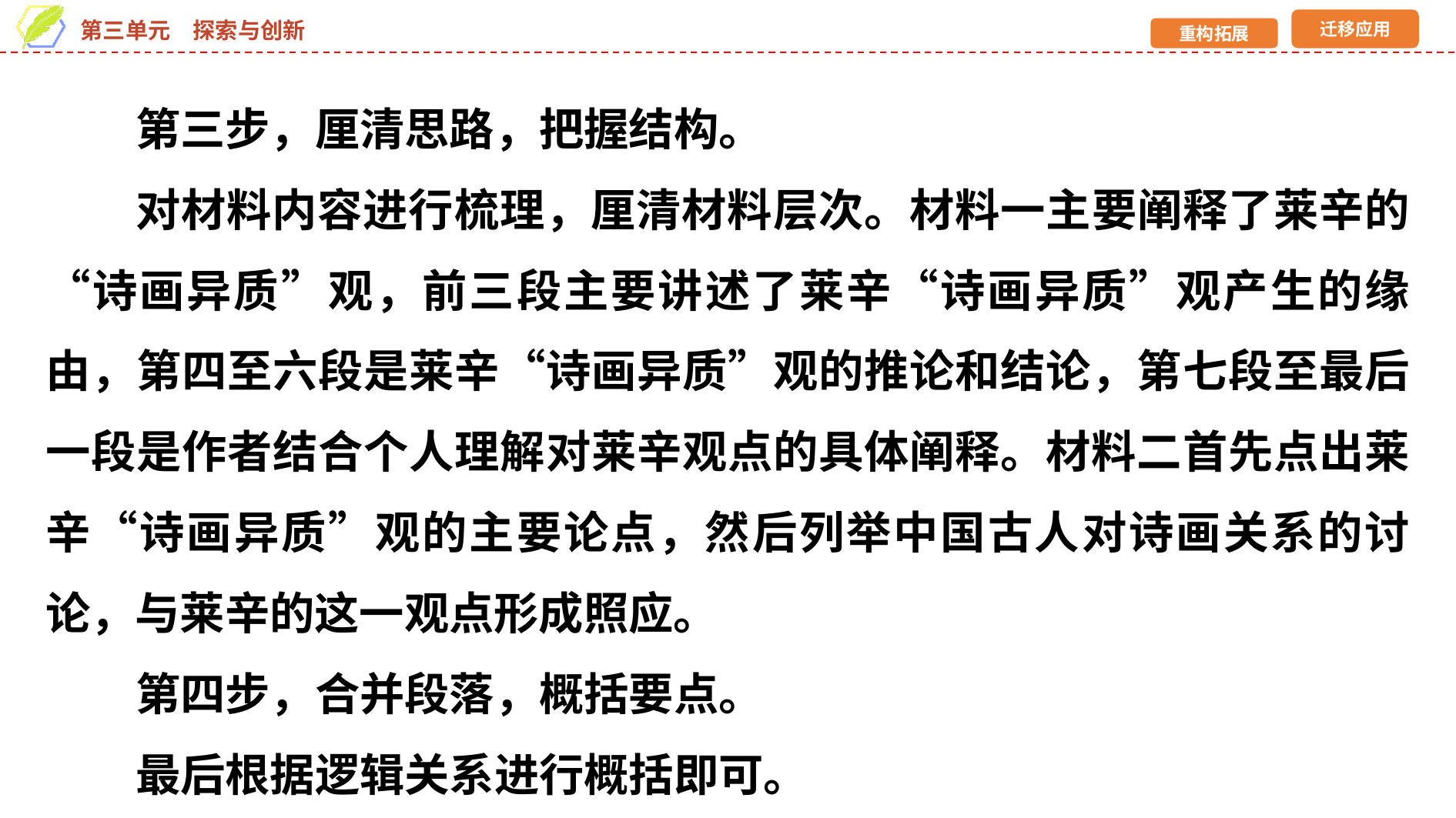

第三步，厘清思路，把握结构。
对材料内容进行梳理，厘清材料层次。材料一主要阐释了莱辛的“诗画异质”观，前三段主要讲述了莱辛“诗画异质”观产生的缘由，第四至六段是莱辛“诗画异质”观的推论和结论，第七段至最后一段是作者结合个人理解对莱辛观点的具体阐释。材料二首先点出莱辛“诗画异质”观的主要论点，然后列举中国古人对诗画关系的讨论，与莱辛的这一观点形成照应。
第四步，合并段落，概括要点。
最后根据逻辑关系进行概括即可。